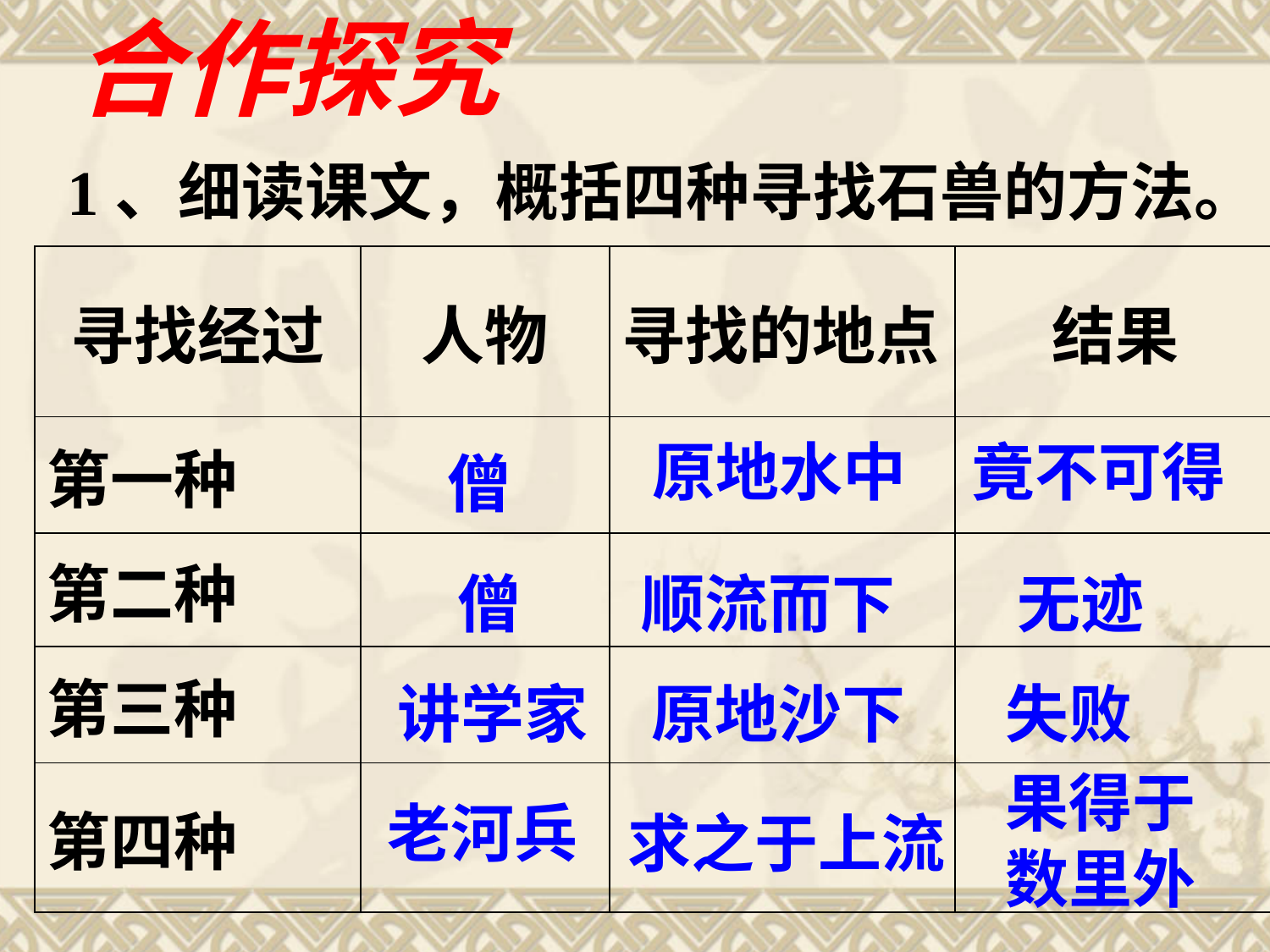

合作探究
1、细读课文，概括四种寻找石兽的方法。

| 寻找经过 | 人物 | 寻找的地点 | 结果 |
| --- | --- | --- | --- |
| 第一种 |  |  |  |
| 第二种 |  |  |  |
| 第三种 |  |  |  |
| 第四种 |  |  |  |
原地水中
竟不可得
僧
无迹
僧
顺流而下
讲学家
原地沙下
失败
果得于数里外
老河兵
求之于上流